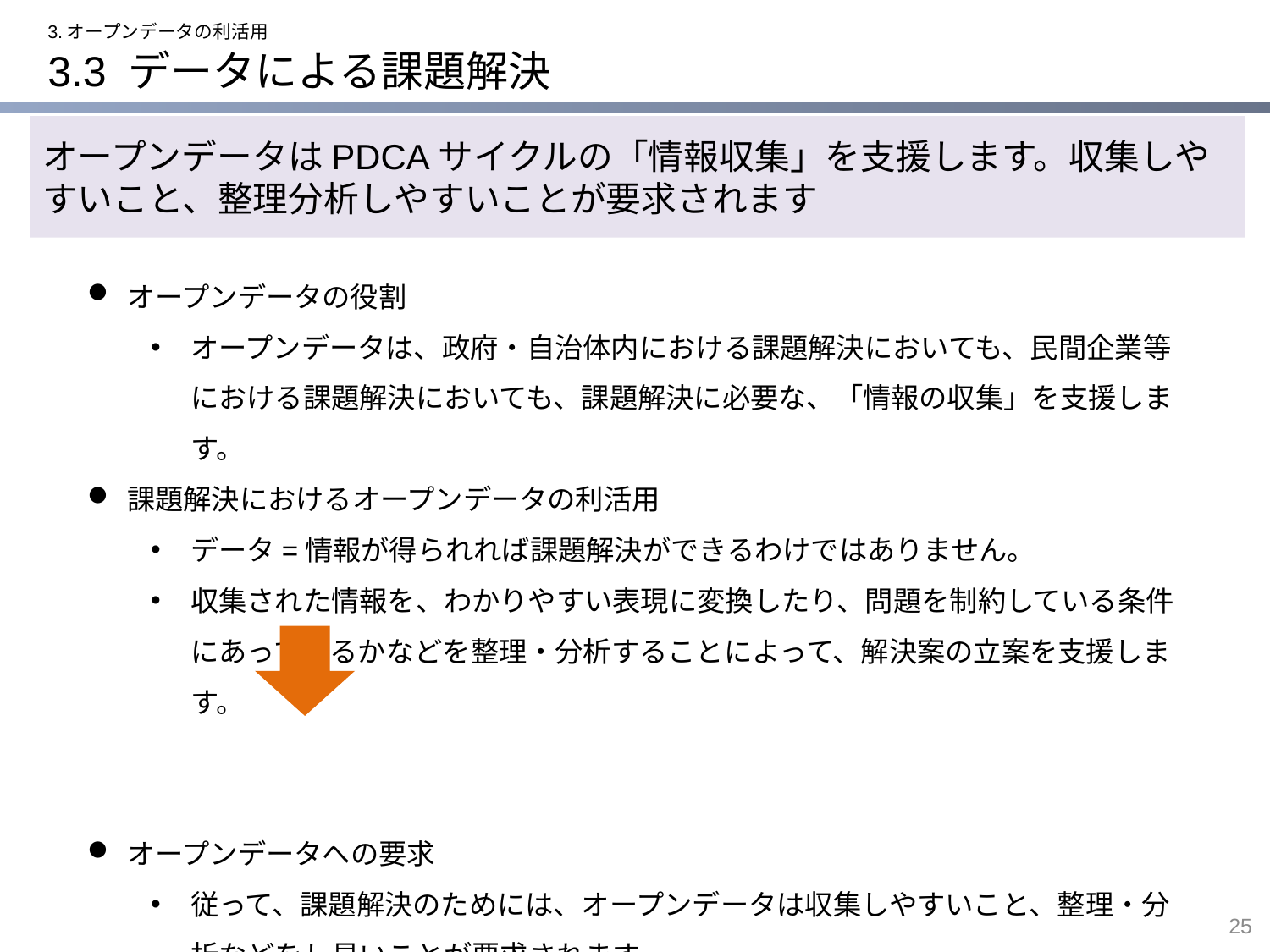

3.オープンデータの利活用
# 3.3 データによる課題解決
オープンデータはPDCAサイクルの「情報収集」を支援します。収集しやすいこと、整理分析しやすいことが要求されます
オープンデータの役割
オープンデータは、政府・自治体内における課題解決においても、民間企業等における課題解決においても、課題解決に必要な、「情報の収集」を支援します。
課題解決におけるオープンデータの利活用
データ=情報が得られれば課題解決ができるわけではありません。
収集された情報を、わかりやすい表現に変換したり、問題を制約している条件にあっているかなどを整理・分析することによって、解決案の立案を支援します。

オープンデータへの要求
従って、課題解決のためには、オープンデータは収集しやすいこと、整理・分析などをし易いことが要求されます。

25